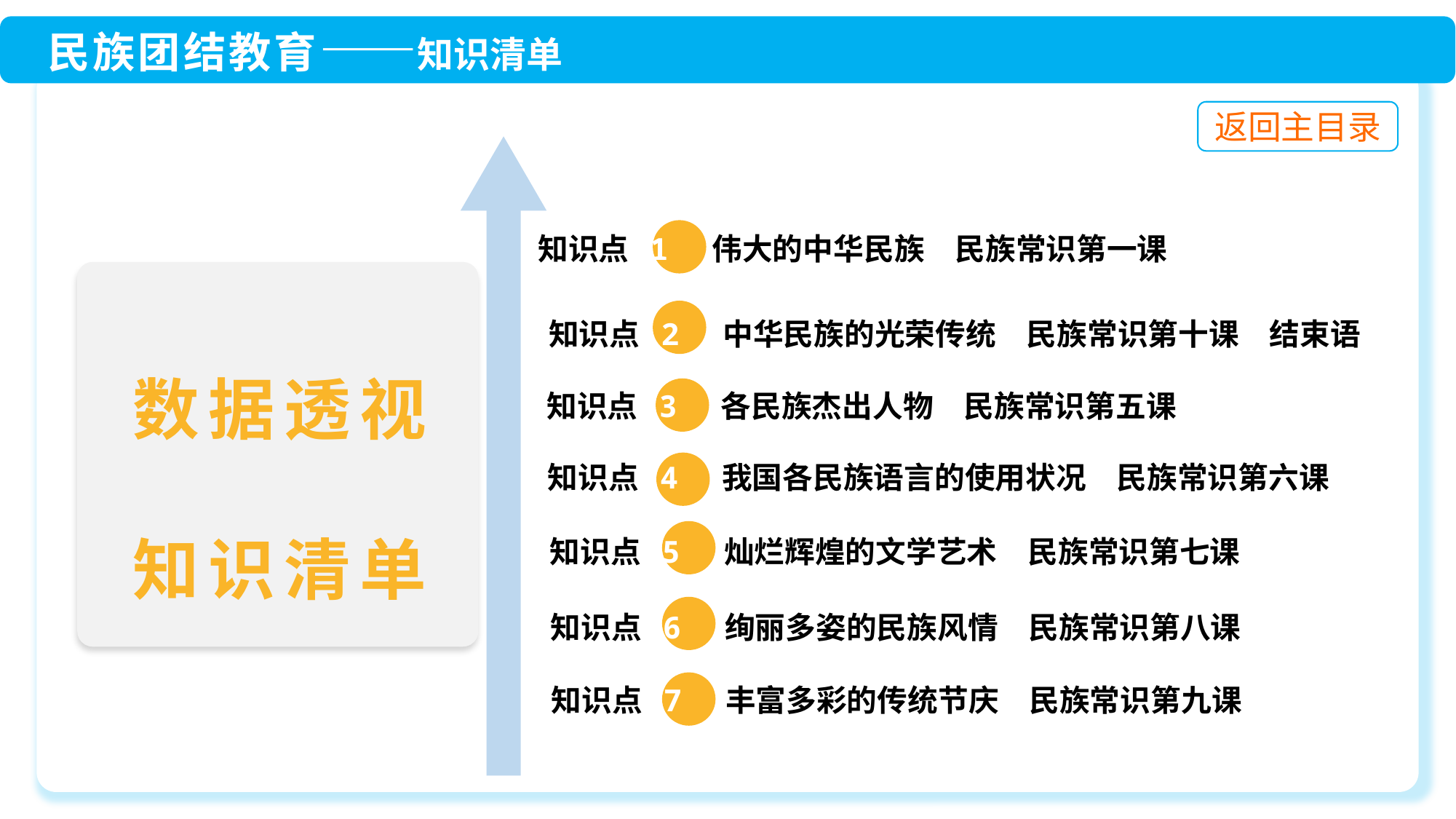

知识点  1  伟大的中华民族　民族常识第一课
知识点  2  中华民族的光荣传统　民族常识第十课　结束语

数据透视
知识清单

 知识点  3  各民族杰出人物　民族常识第五课
 知识点  4  我国各民族语言的使用状况　民族常识第六课

 知识点  5  灿烂辉煌的文学艺术　民族常识第七课

 知识点  6  绚丽多姿的民族风情　民族常识第八课

 知识点  7  丰富多彩的传统节庆　民族常识第九课